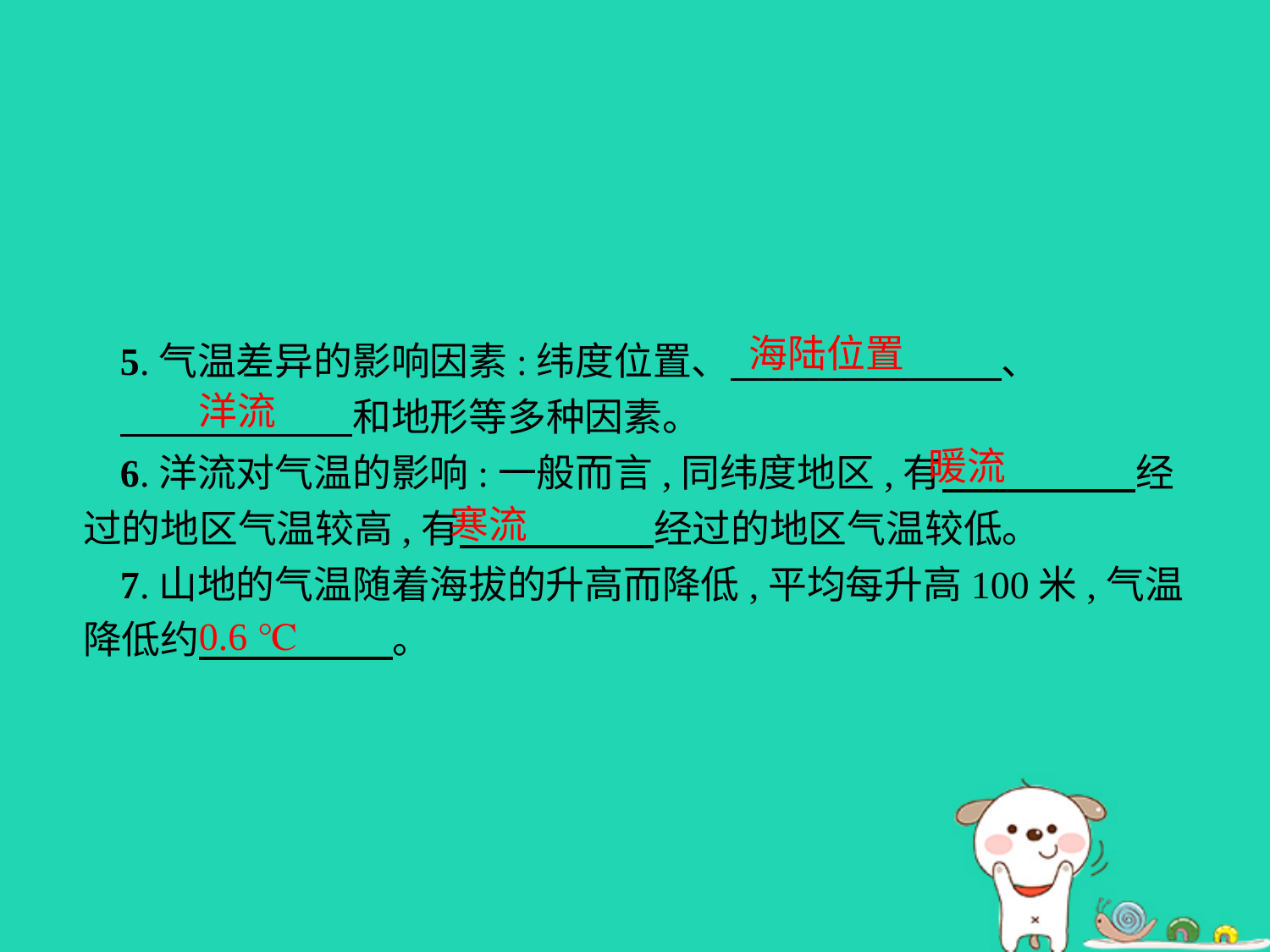

海陆位置
5.气温差异的影响因素:纬度位置、　　　　　　　、
　　　　　　和地形等多种因素。
6.洋流对气温的影响:一般而言,同纬度地区,有　　　　　经过的地区气温较高,有　　　　　经过的地区气温较低。
7.山地的气温随着海拔的升高而降低,平均每升高100米,气温降低约　　　　　。
洋流
暖流
寒流
0.6 ℃